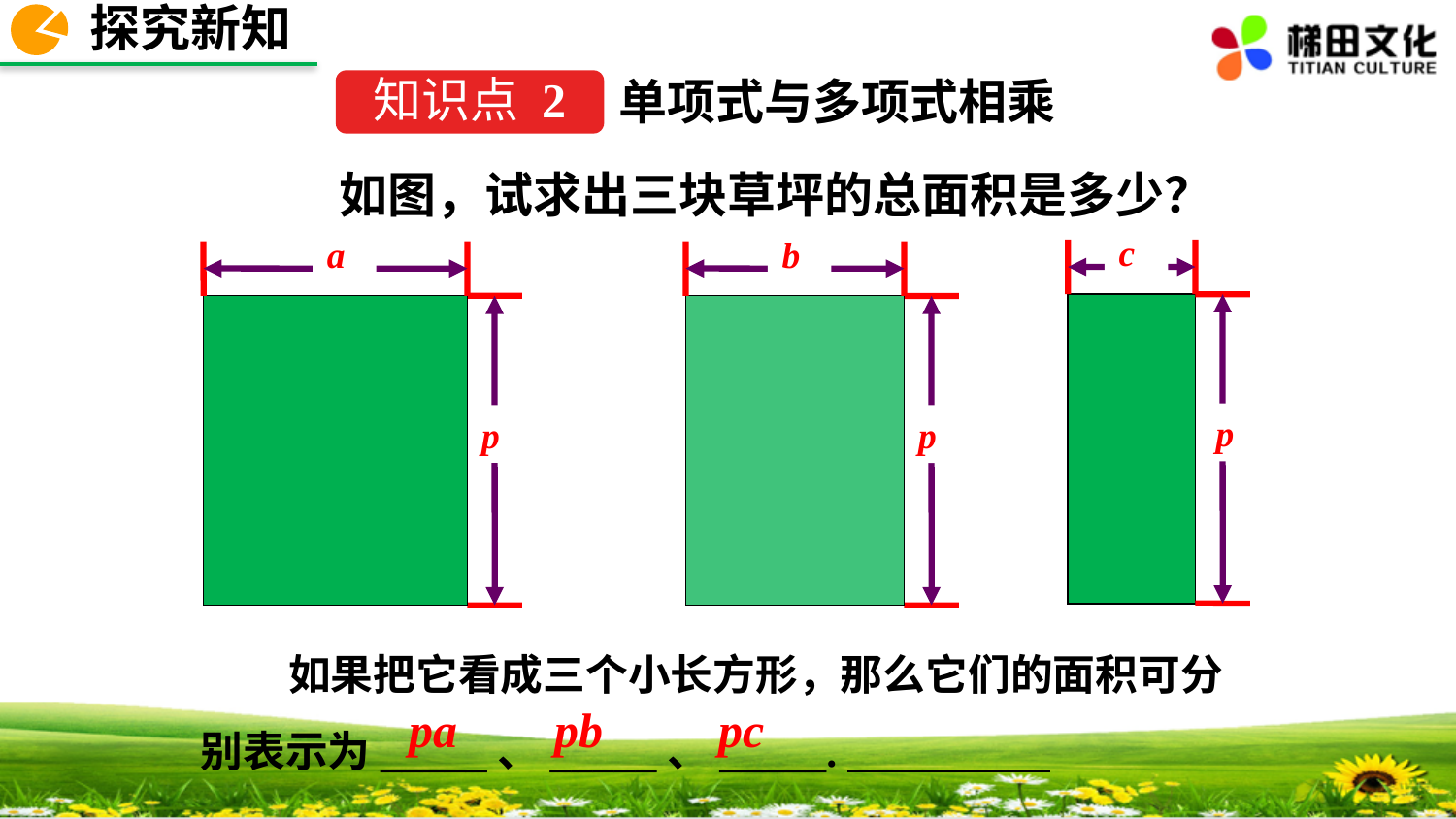

探究新知

单项式与多项式相乘

知识点 2
如图，试求出三块草坪的总面积是多少？
c

p

a

p

b

p

        如果把它看成三个小长方形，那么它们的面积可分别表示为_____、_____、_____.
pa
pb
pc